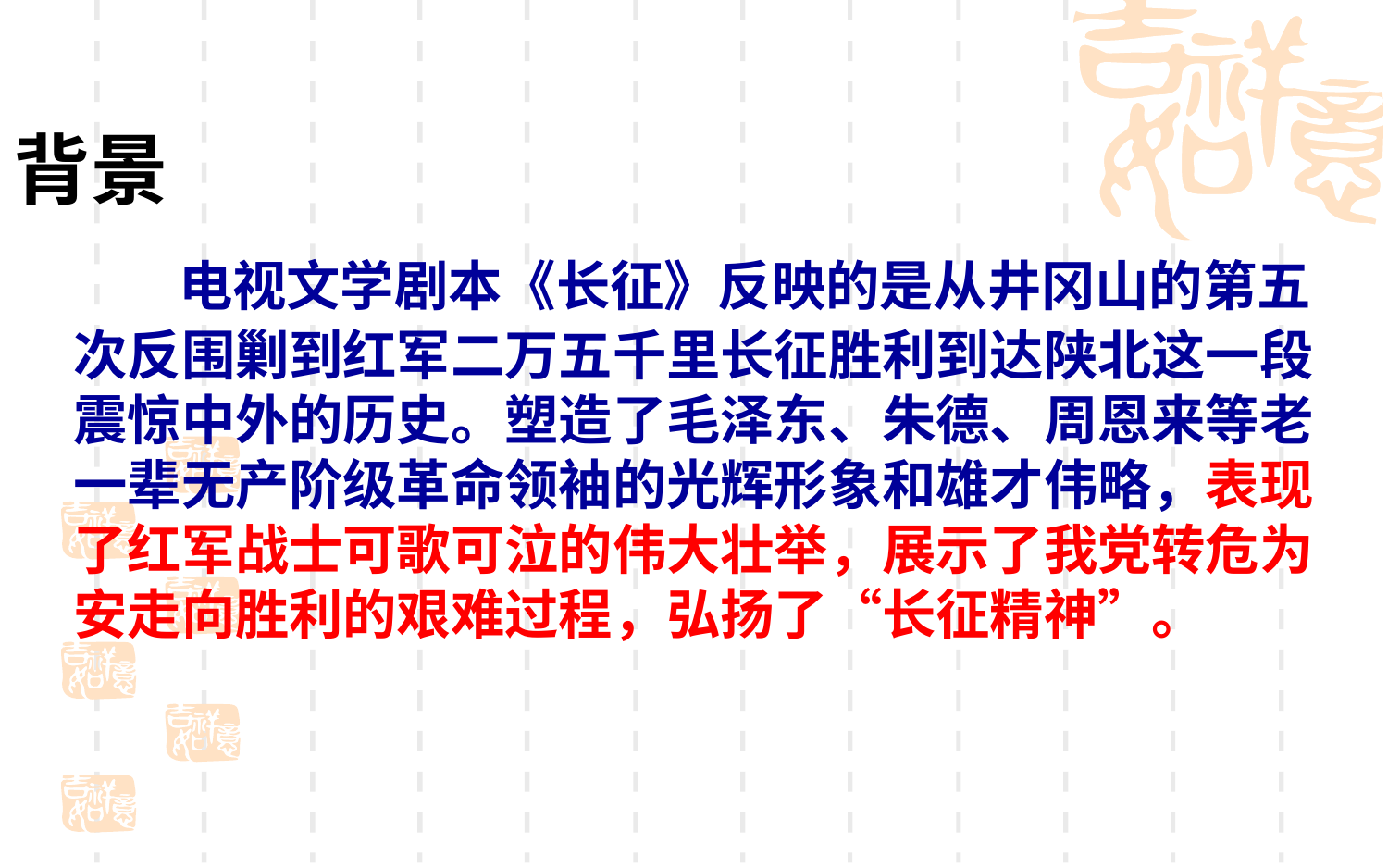

背景
     电视文学剧本《长征》反映的是从井冈山的第五次反围剿到红军二万五千里长征胜利到达陕北这一段震惊中外的历史。塑造了毛泽东、朱德、周恩来等老一辈无产阶级革命领袖的光辉形象和雄才伟略，表现了红军战士可歌可泣的伟大壮举，展示了我党转危为安走向胜利的艰难过程，弘扬了“长征精神”。